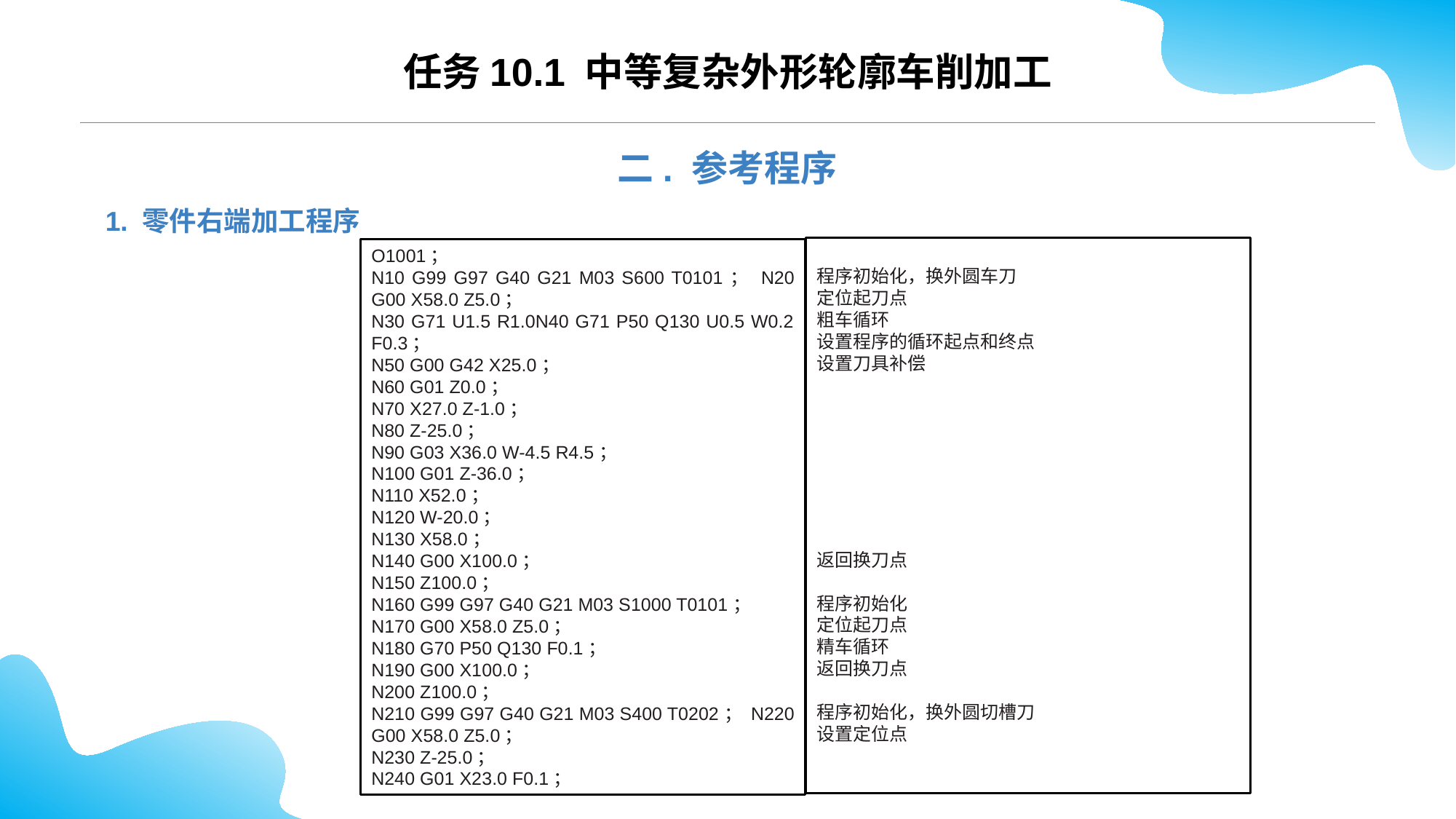

CONTENTS
任务10.1 中等复杂外形轮廓车削加工
二. 参考程序
1. 零件右端加工程序

程序初始化，换外圆车刀
定位起刀点
粗车循环
设置程序的循环起点和终点
设置刀具补偿

返回换刀点

程序初始化
定位起刀点
精车循环
返回换刀点

程序初始化，换外圆切槽刀
设置定位点

O1001；
N10 G99 G97 G40 G21 M03 S600 T0101； N20 G00 X58.0 Z5.0；
N30 G71 U1.5 R1.0N40 G71 P50 Q130 U0.5 W0.2 F0.3；
N50 G00 G42 X25.0；
N60 G01 Z0.0；
N70 X27.0 Z-1.0；
N80 Z-25.0；
N90 G03 X36.0 W-4.5 R4.5；
N100 G01 Z-36.0；
N110 X52.0；
N120 W-20.0；
N130 X58.0；
N140 G00 X100.0；
N150 Z100.0；
N160 G99 G97 G40 G21 M03 S1000 T0101；
N170 G00 X58.0 Z5.0；
N180 G70 P50 Q130 F0.1；
N190 G00 X100.0；
N200 Z100.0；
N210 G99 G97 G40 G21 M03 S400 T0202； N220 G00 X58.0 Z5.0；
N230 Z-25.0；
N240 G01 X23.0 F0.1；